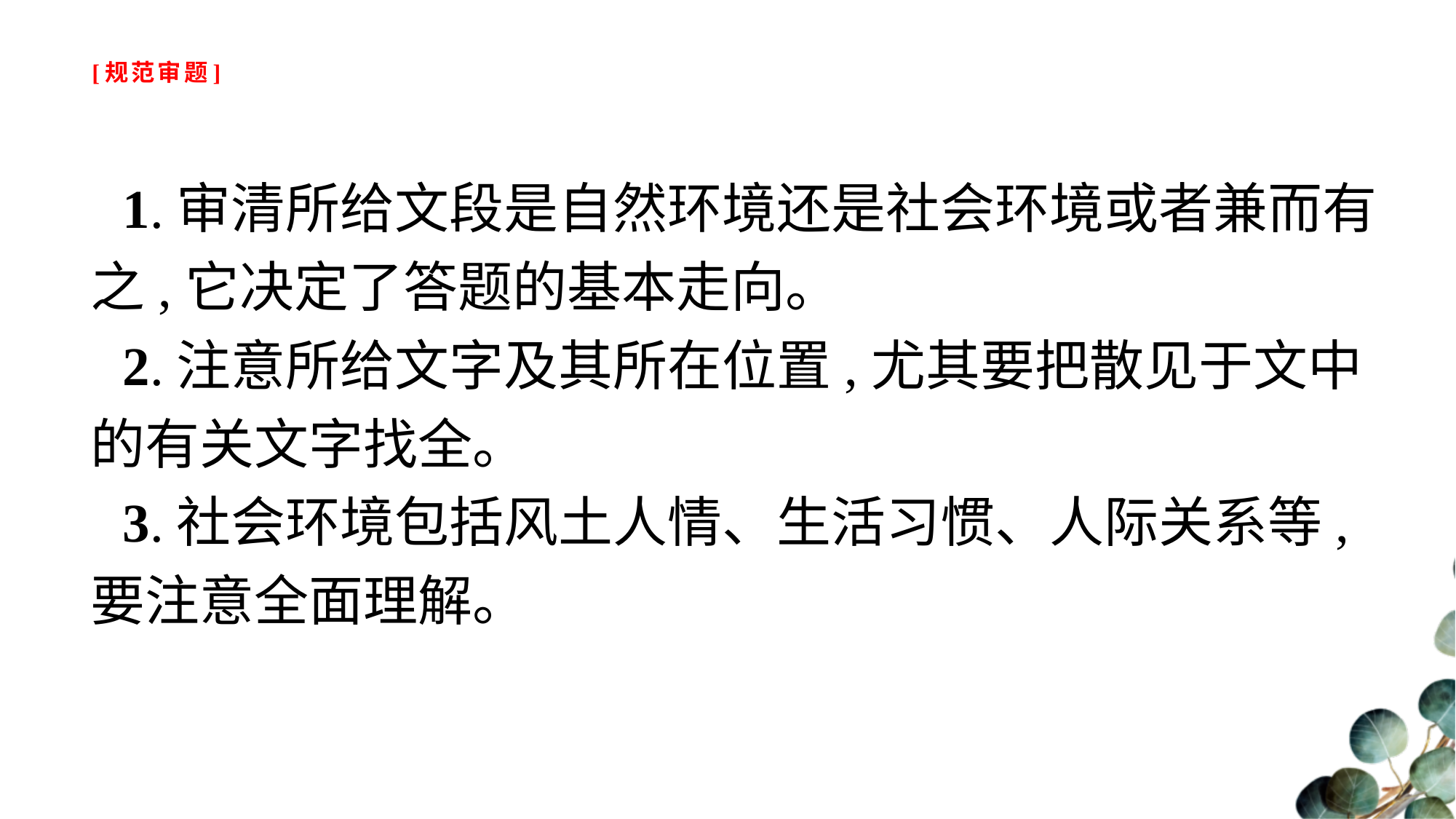

# [规范审题]
1.审清所给文段是自然环境还是社会环境或者兼而有之,它决定了答题的基本走向。
2.注意所给文字及其所在位置,尤其要把散见于文中的有关文字找全。
3.社会环境包括风土人情、生活习惯、人际关系等,要注意全面理解。